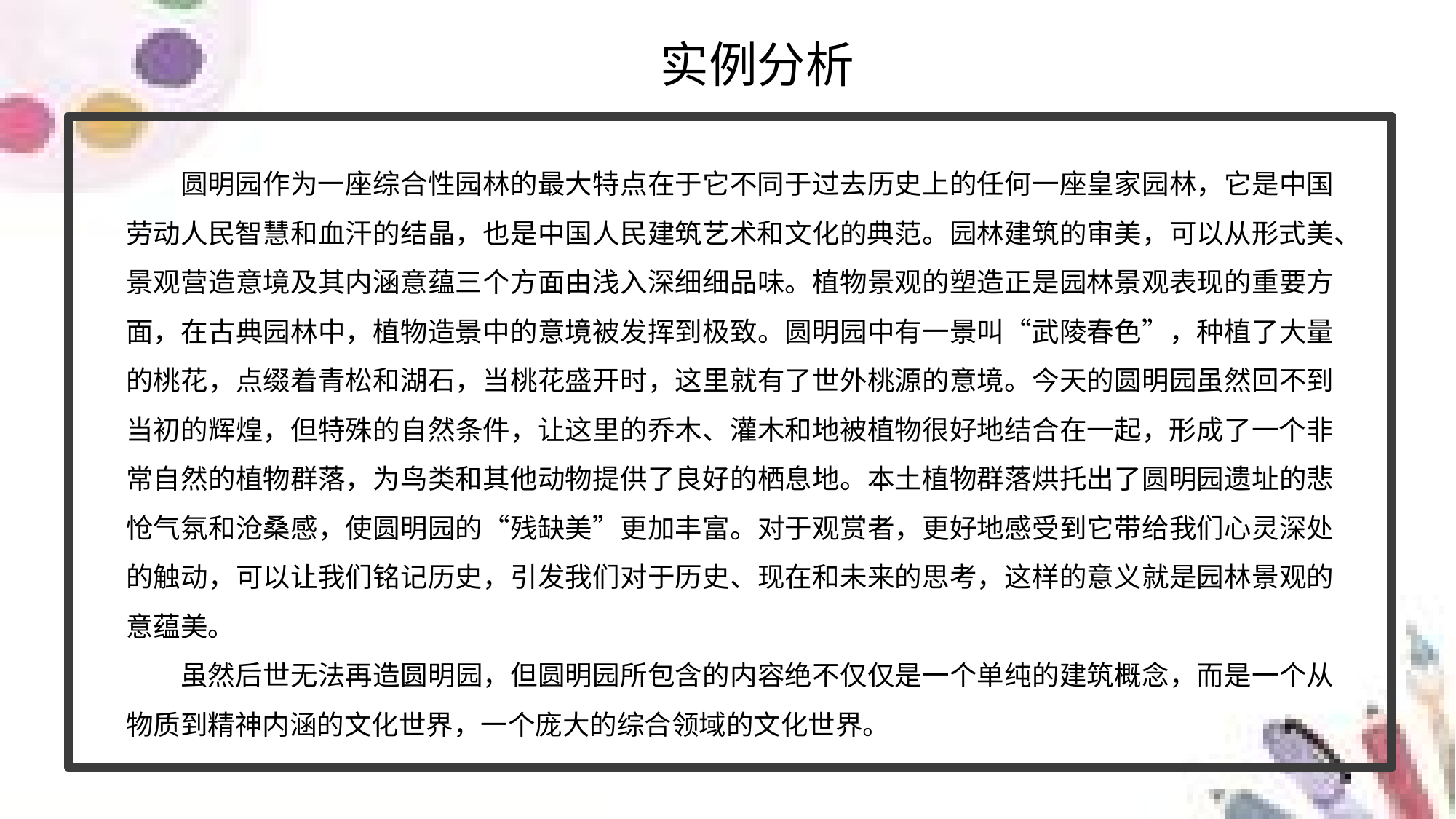

实例分析

圆明园作为一座综合性园林的最大特点在于它不同于过去历史上的任何一座皇家园林，它是中国劳动人民智慧和血汗的结晶，也是中国人民建筑艺术和文化的典范。园林建筑的审美，可以从形式美、景观营造意境及其内涵意蕴三个方面由浅入深细细品味。植物景观的塑造正是园林景观表现的重要方面，在古典园林中，植物造景中的意境被发挥到极致。圆明园中有一景叫“武陵春色”，种植了大量的桃花，点缀着青松和湖石，当桃花盛开时，这里就有了世外桃源的意境。今天的圆明园虽然回不到当初的辉煌，但特殊的自然条件，让这里的乔木、灌木和地被植物很好地结合在一起，形成了一个非常自然的植物群落，为鸟类和其他动物提供了良好的栖息地。本土植物群落烘托出了圆明园遗址的悲怆气氛和沧桑感，使圆明园的“残缺美”更加丰富。对于观赏者，更好地感受到它带给我们心灵深处的触动，可以让我们铭记历史，引发我们对于历史、现在和未来的思考，这样的意义就是园林景观的意蕴美。
虽然后世无法再造圆明园，但圆明园所包含的内容绝不仅仅是一个单纯的建筑概念，而是一个从物质到精神内涵的文化世界，一个庞大的综合领域的文化世界。